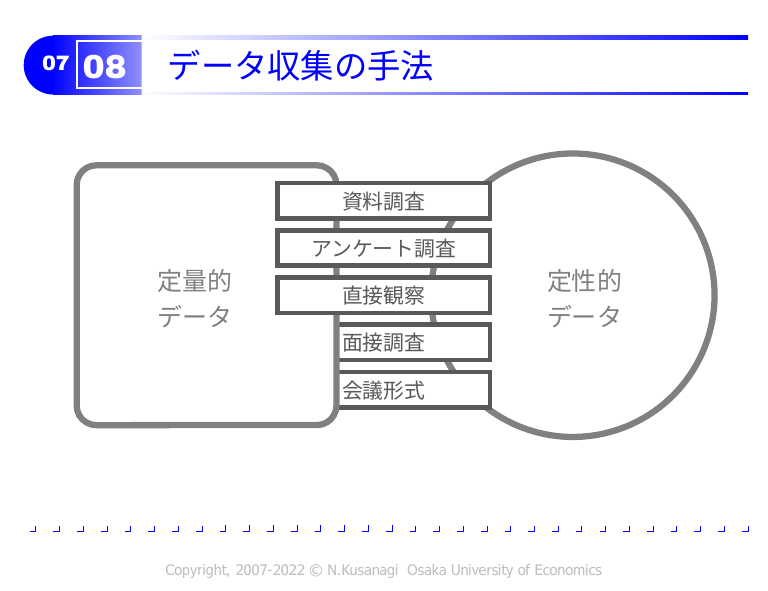

# 08   データ収集の手法
定性的
データ
定量的
データ
資料調査
アンケート調査
直接観察
面接調査
会議形式